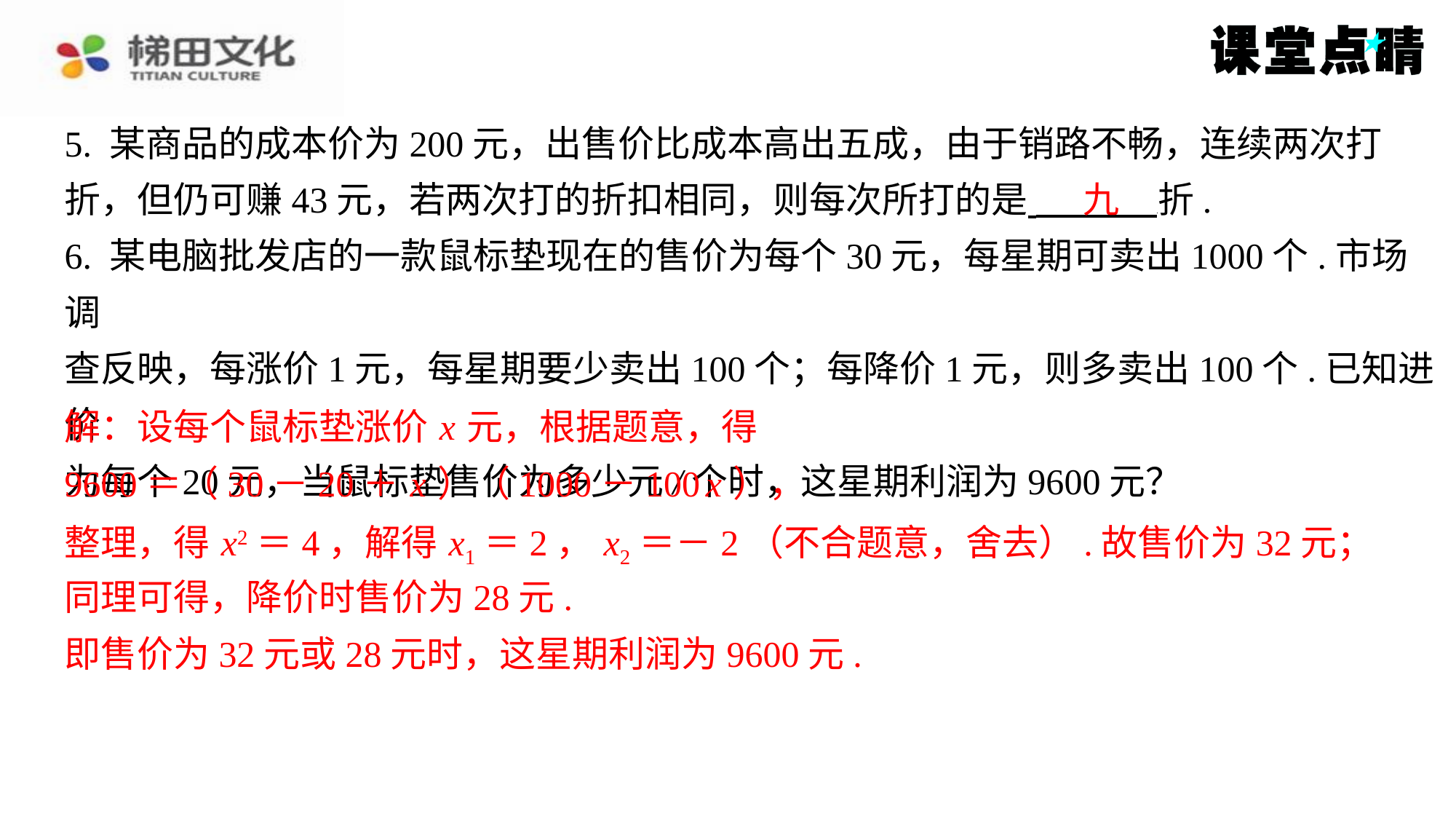

5. 某商品的成本价为200元，出售价比成本高出五成，由于销路不畅，连续两次打
折，但仍可赚43元，若两次打的折扣相同，则每次所打的是                    折.
6. 某电脑批发店的一款鼠标垫现在的售价为每个30元，每星期可卖出1000个.市场调
查反映，每涨价1元，每星期要少卖出100个；每降价1元，则多卖出100个.已知进价
为每个20元，当鼠标垫售价为多少元/个时，这星期利润为9600元？
解：设每个鼠标垫涨价 x 元，根据题意，得
9600＝（30－20＋ x ）（1000－100 x ），
整理，得 x2＝4，解得 x1＝2， x2＝－2（不合题意，舍去）.故售价为32元；
同理可得，降价时售价为28元.
即售价为32元或28元时，这星期利润为9600元.
九
解：设每个鼠标垫涨价 x 元，根据题意，得
9600＝（30－20＋ x ）（1000－100 x ），
整理，得 x2＝4，解得 x1＝2， x2＝－2（不合题意，舍去）.故售价为32元；
同理可得，降价时售价为28元.
即售价为32元或28元时，这星期利润为9600元.